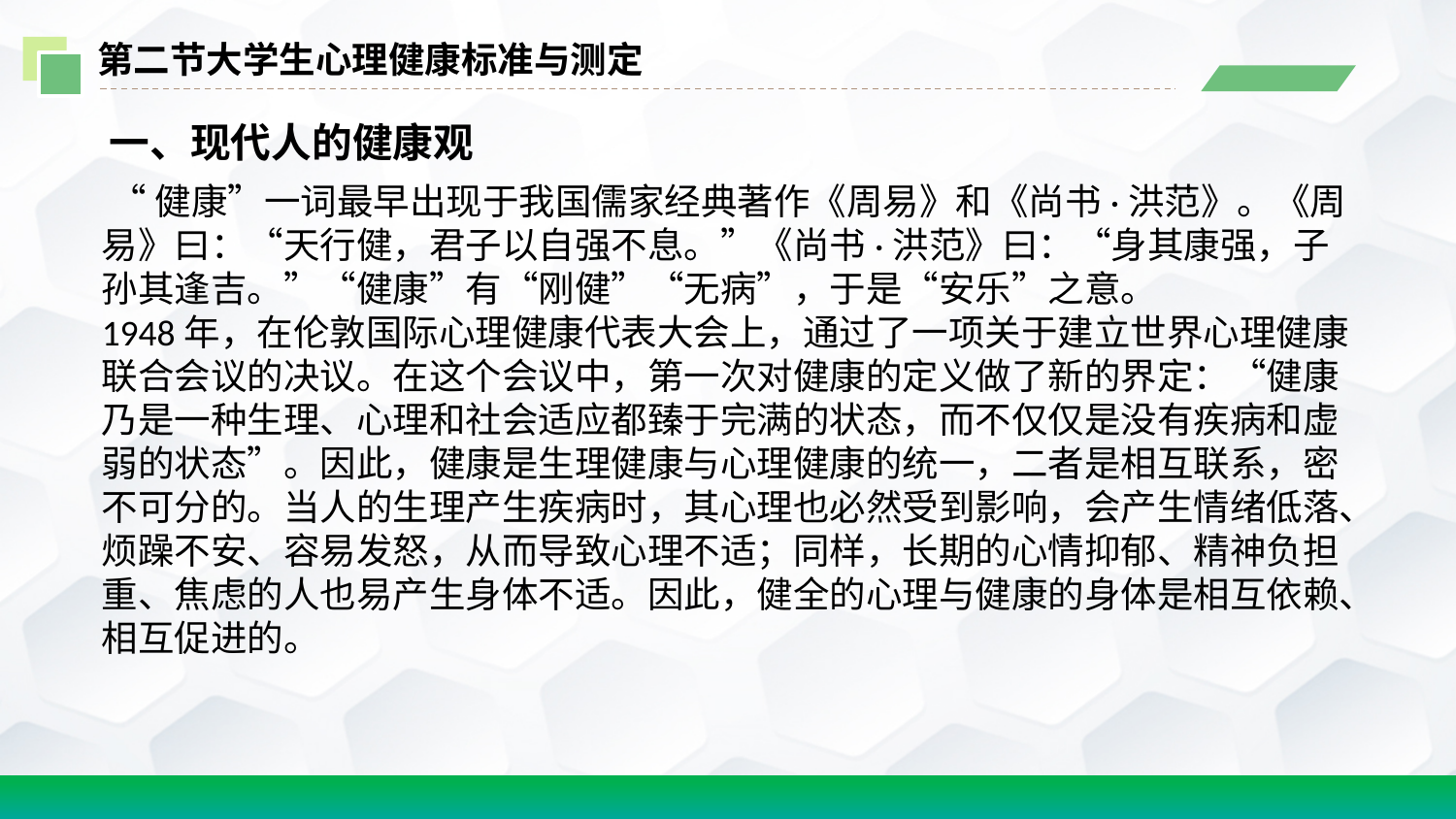

第二节大学生心理健康标准与测定
 一、现代人的健康观
 “健康”一词最早出现于我国儒家经典著作《周易》和《尚书·洪范》。《周易》曰：“天行健，君子以自强不息。”《尚书·洪范》曰：“身其康强，子孙其逢吉。”“健康”有“刚健”“无病”，于是“安乐”之意。
1948年，在伦敦国际心理健康代表大会上，通过了一项关于建立世界心理健康联合会议的决议。在这个会议中，第一次对健康的定义做了新的界定：“健康乃是一种生理、心理和社会适应都臻于完满的状态，而不仅仅是没有疾病和虚弱的状态”。因此，健康是生理健康与心理健康的统一，二者是相互联系，密不可分的。当人的生理产生疾病时，其心理也必然受到影响，会产生情绪低落、烦躁不安、容易发怒，从而导致心理不适；同样，长期的心情抑郁、精神负担重、焦虑的人也易产生身体不适。因此，健全的心理与健康的身体是相互依赖、相互促进的。